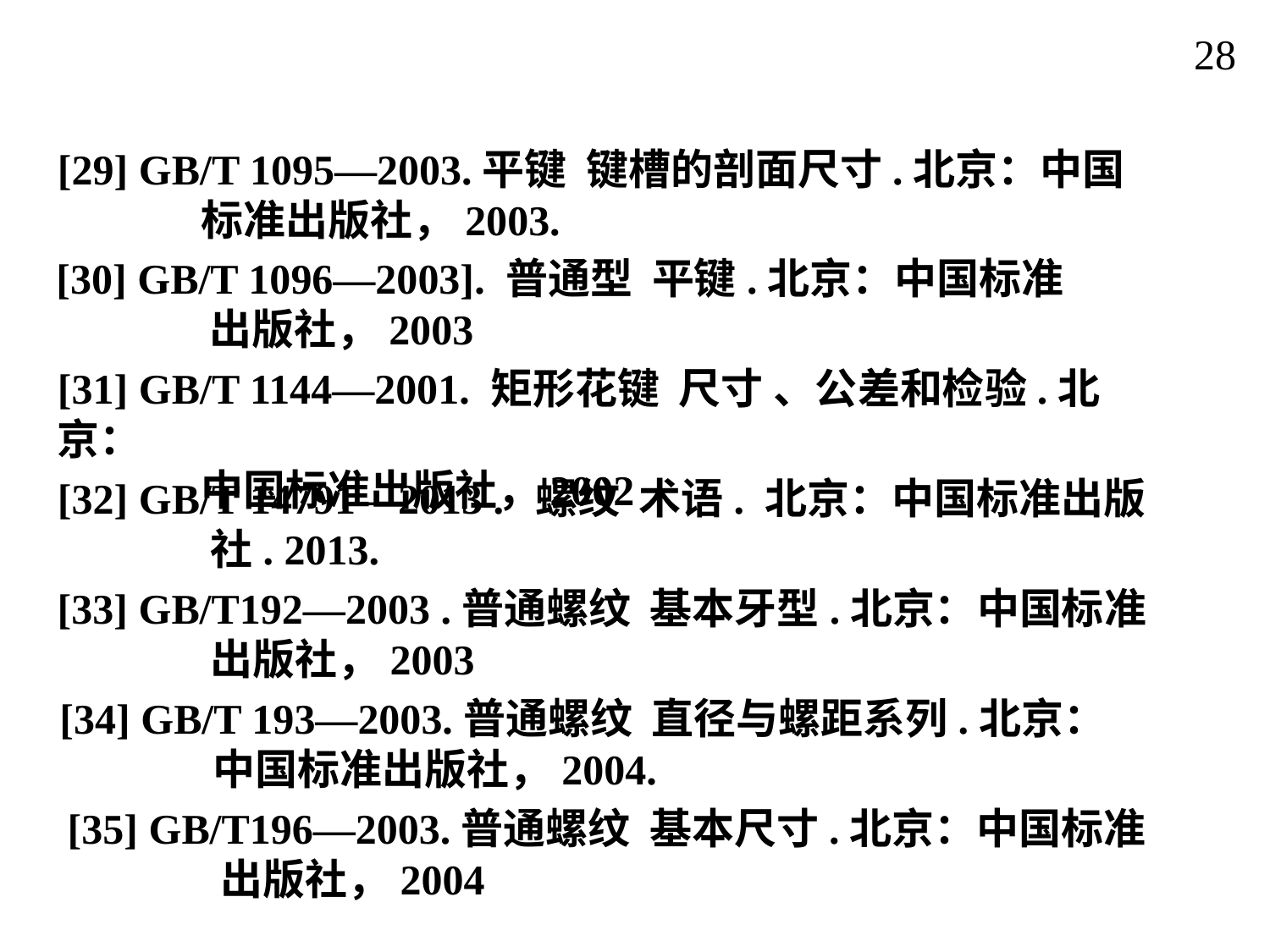

28
[29] GB/T 1095—2003.平键  键槽的剖面尺寸.北京：中国
              标准出版社，2003.
[30] GB/T 1096—2003]. 普通型  平键.北京：中国标准
               出版社，2003
[31] GB/T 1144—2001. 矩形花键  尺寸 、公差和检验.北京：
              中国标准出版社，2002
[32] GB/T 14791—2013 .  螺纹  术语. 北京：中国标准出版
               社. 2013.
[33] GB/T192—2003 .普通螺纹  基本牙型.北京：中国标准
               出版社，2003
[34] GB/T 193—2003.普通螺纹  直径与螺距系列.北京：
               中国标准出版社，2004.
[35] GB/T196—2003.普通螺纹  基本尺寸.北京：中国标准
               出版社，2004